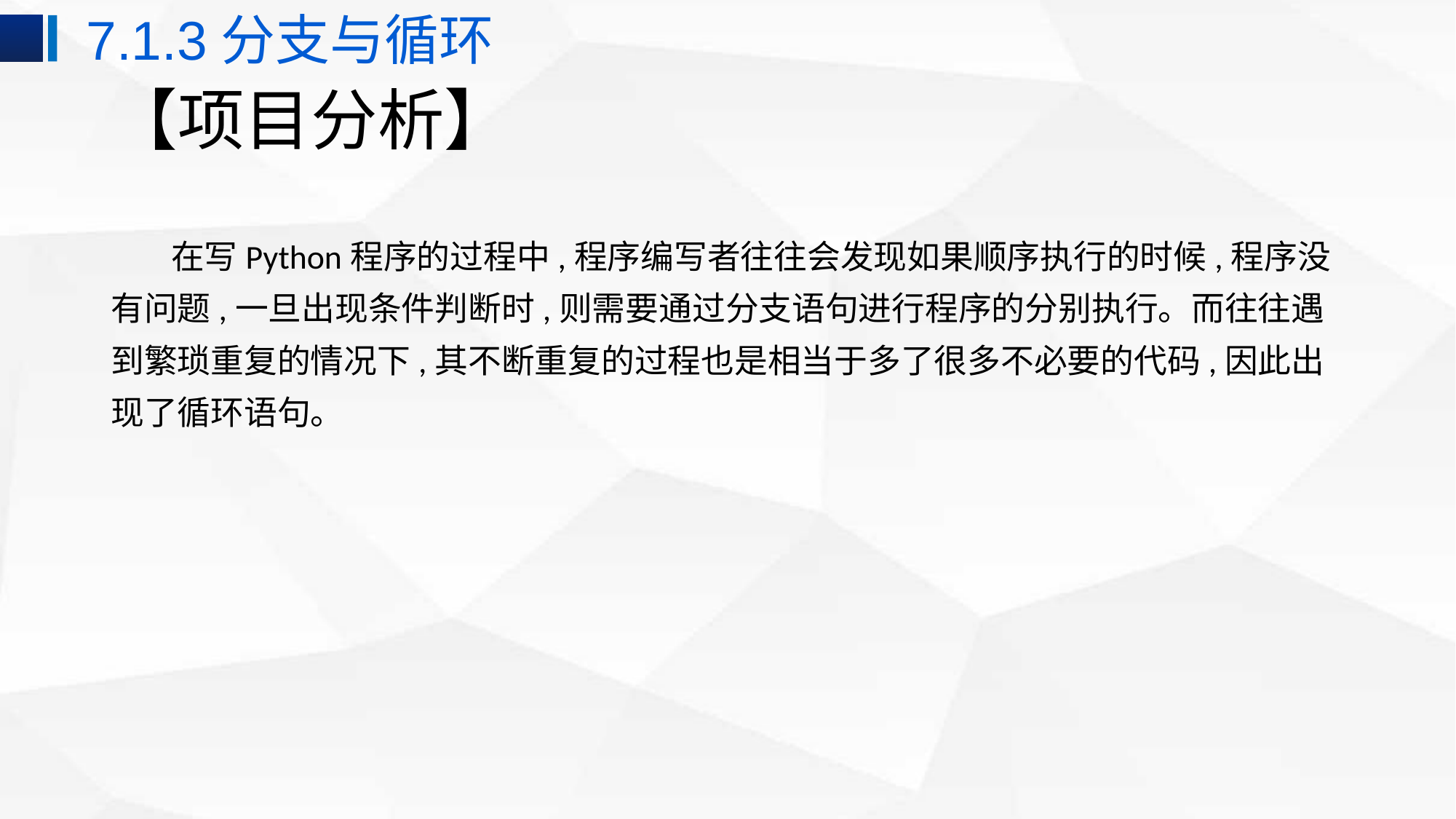

7.1.3分支与循环

# 【项目分析】
       在写Python程序的过程中,程序编写者往往会发现如果顺序执行的时候,程序没有问题,一旦出现条件判断时,则需要通过分支语句进行程序的分别执行。而往往遇到繁琐重复的情况下,其不断重复的过程也是相当于多了很多不必要的代码,因此出现了循环语句。